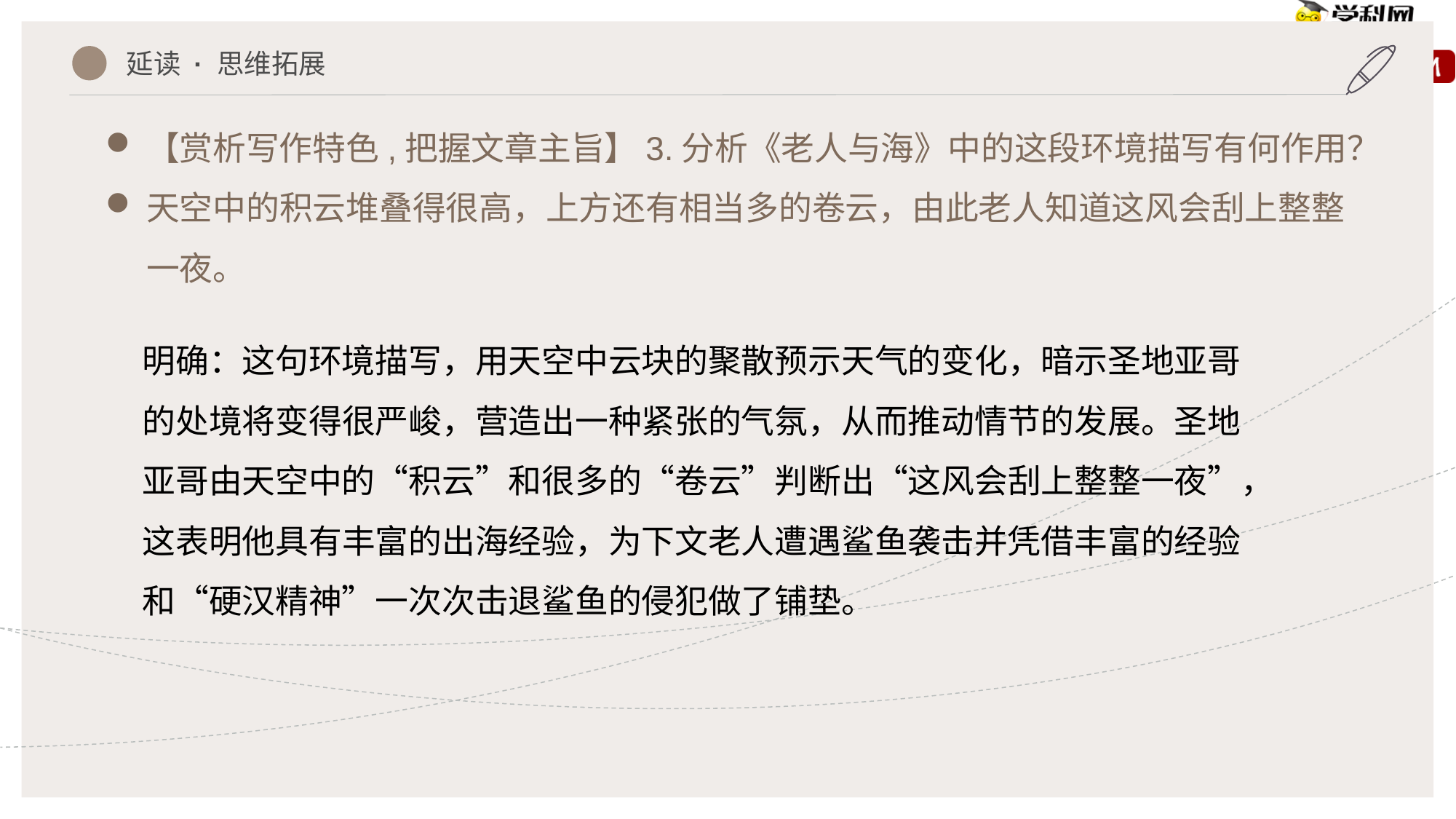

延读 · 思维拓展

【赏析写作特色,把握文章主旨】3.分析《老人与海》中的这段环境描写有何作用？
天空中的积云堆叠得很高，上方还有相当多的卷云，由此老人知道这风会刮上整整一夜。

明确：这句环境描写，用天空中云块的聚散预示天气的变化，暗示圣地亚哥的处境将变得很严峻，营造出一种紧张的气氛，从而推动情节的发展。圣地亚哥由天空中的“积云”和很多的“卷云”判断出“这风会刮上整整一夜”，这表明他具有丰富的出海经验，为下文老人遭遇鲨鱼袭击并凭借丰富的经验和“硬汉精神”一次次击退鲨鱼的侵犯做了铺垫。